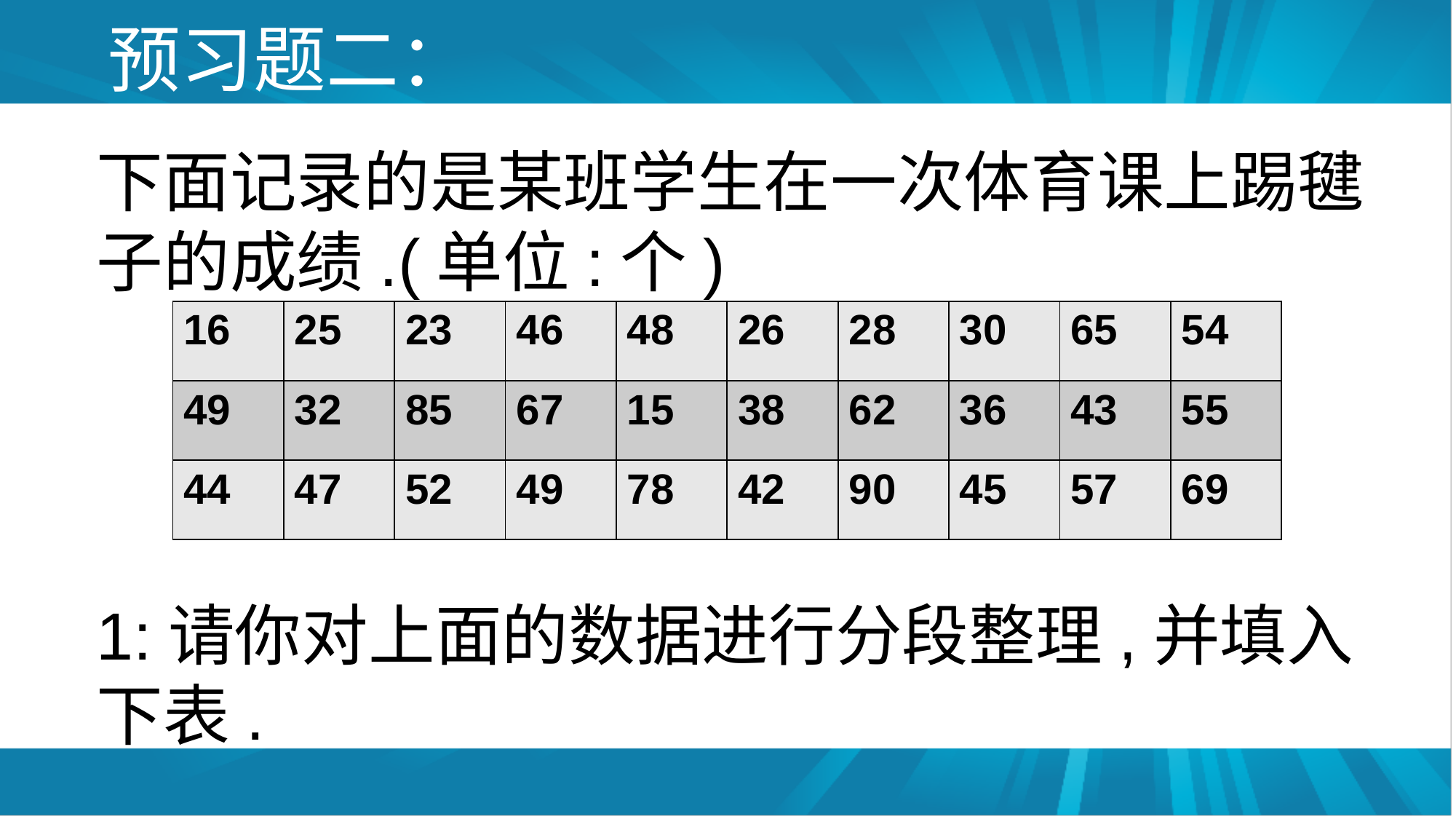

# 预习题二：
下面记录的是某班学生在一次体育课上踢毽子的成绩.(单位:个)

1:请你对上面的数据进行分段整理,并填入下表.
| 16 | 25 | 23 | 46 | 48 | 26 | 28 | 30 | 65 | 54 |
| --- | --- | --- | --- | --- | --- | --- | --- | --- | --- |
| 49 | 32 | 85 | 67 | 15 | 38 | 62 | 36 | 43 | 55 |
| 44 | 47 | 52 | 49 | 78 | 42 | 90 | 45 | 57 | 69 |